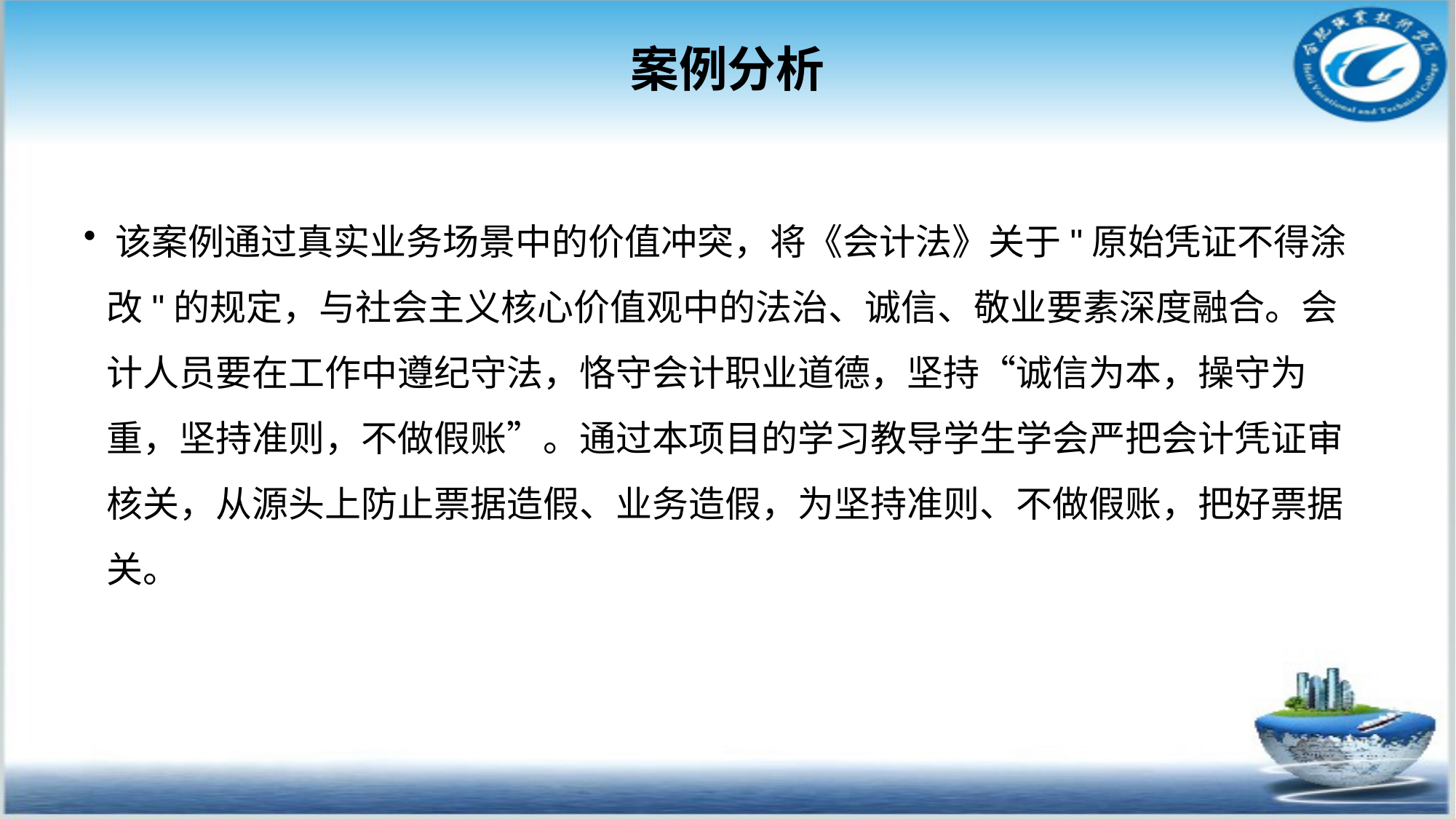

# 案例分析
‌该案例通过真实业务场景中的价值冲突，将《会计法》关于"原始凭证不得涂改"的规定，与社会主义核心价值观中的‌法治‌、‌诚信‌、‌敬业‌要素深度融合。会计人员要在工作中遵纪守法，恪守会计职业道德，坚持“诚信为本，操守为重，坚持准则，不做假账”。通过本项目的学习教导学生学会严把会计凭证审核关，从源头上防止票据造假、业务造假，为坚持准则、不做假账，把好票据关。